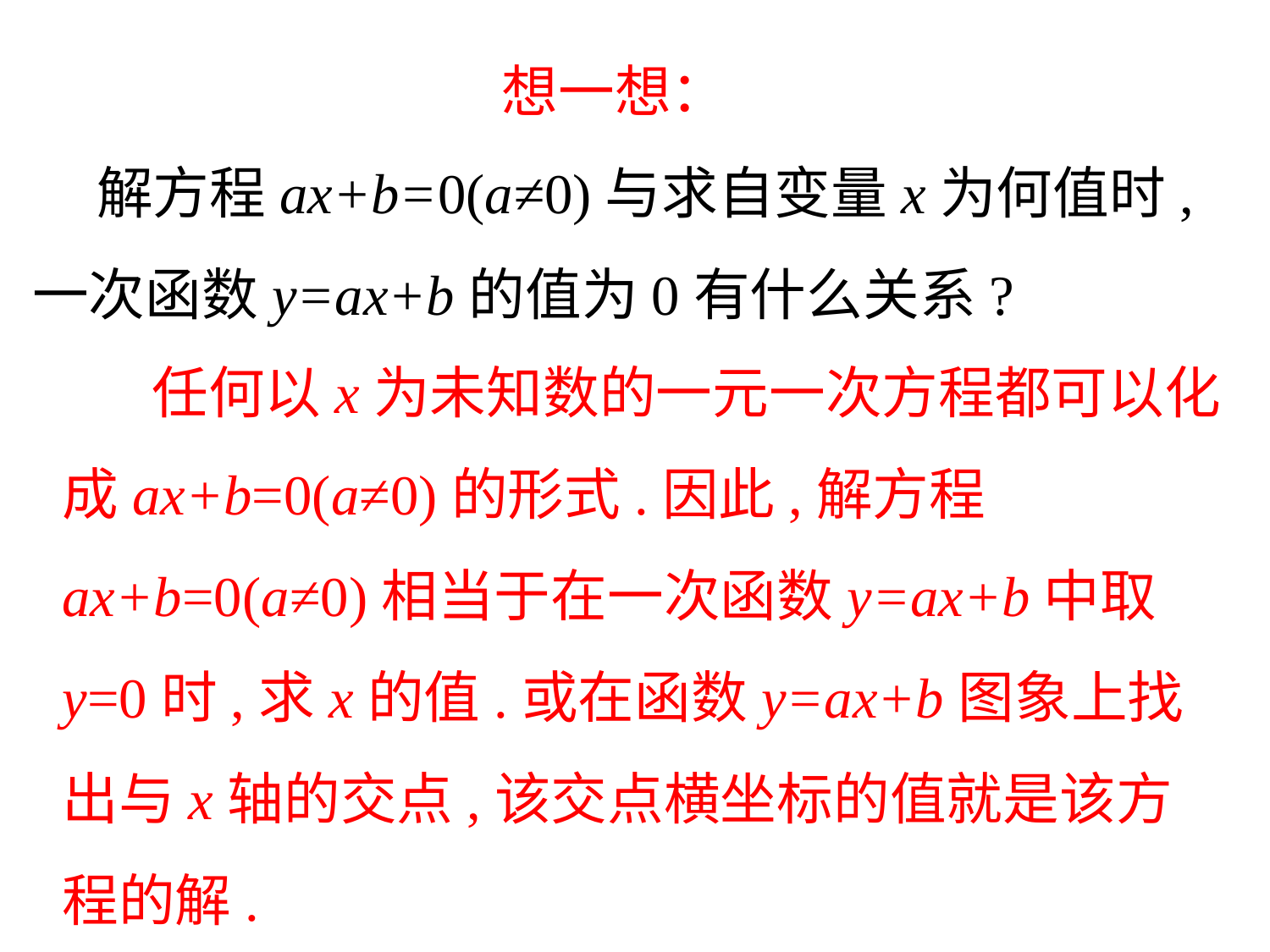

想一想：
    解方程ax+b=0(a≠0)与求自变量x为何值时,一次函数y=ax+b的值为0有什么关系?
      任何以x为未知数的一元一次方程都可以化成ax+b=0(a≠0)的形式.因此,解方程ax+b=0(a≠0)相当于在一次函数y=ax+b中取y=0时,求x的值.或在函数y=ax+b图象上找出与x轴的交点,该交点横坐标的值就是该方程的解.